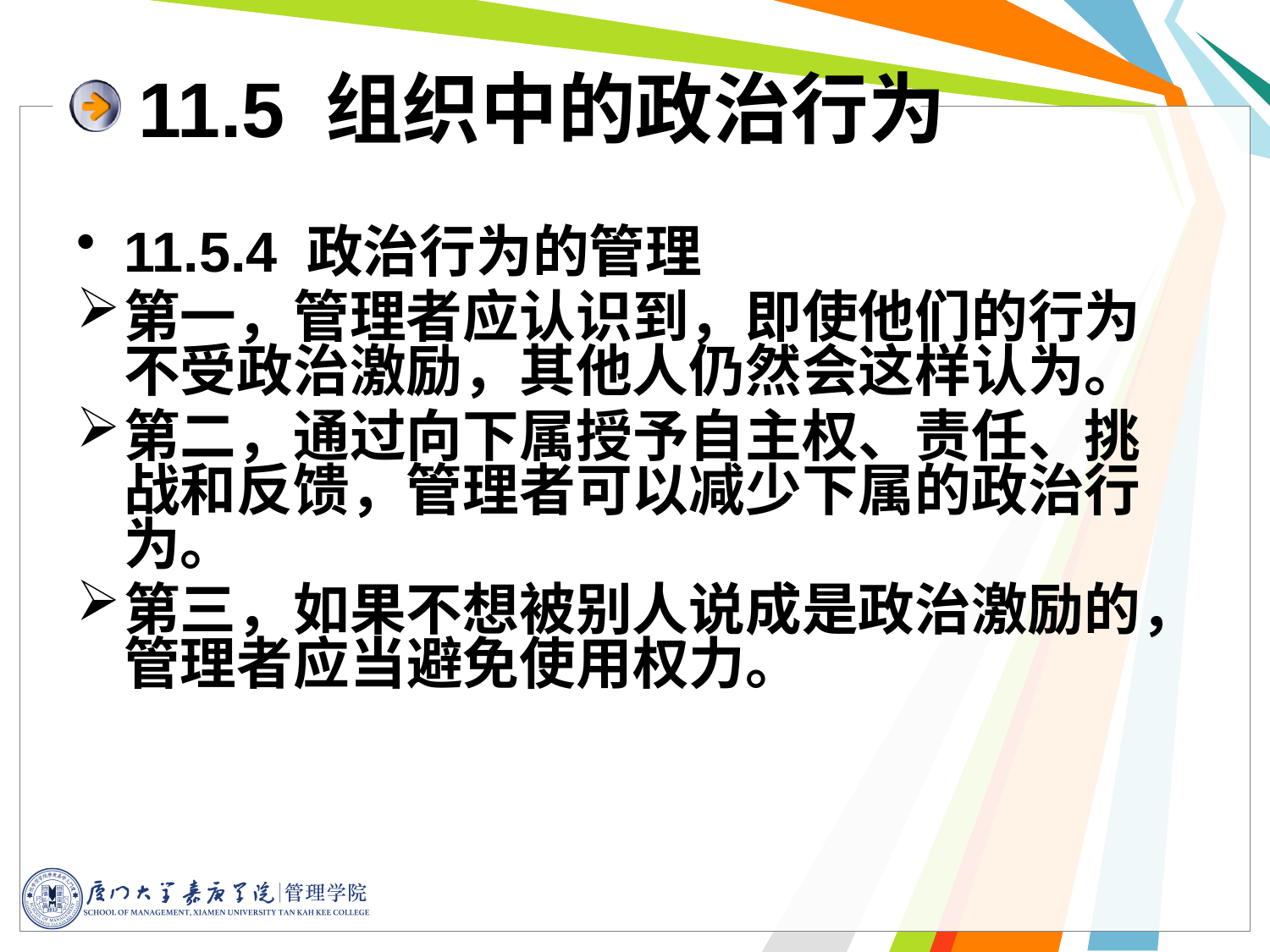

11.5 组织中的政治行为
11.5.4 政治行为的管理
第一，管理者应认识到，即使他们的行为不受政治激励，其他人仍然会这样认为。
第二，通过向下属授予自主权、责任、挑战和反馈，管理者可以减少下属的政治行为。
第三，如果不想被别人说成是政治激励的，管理者应当避免使用权力。